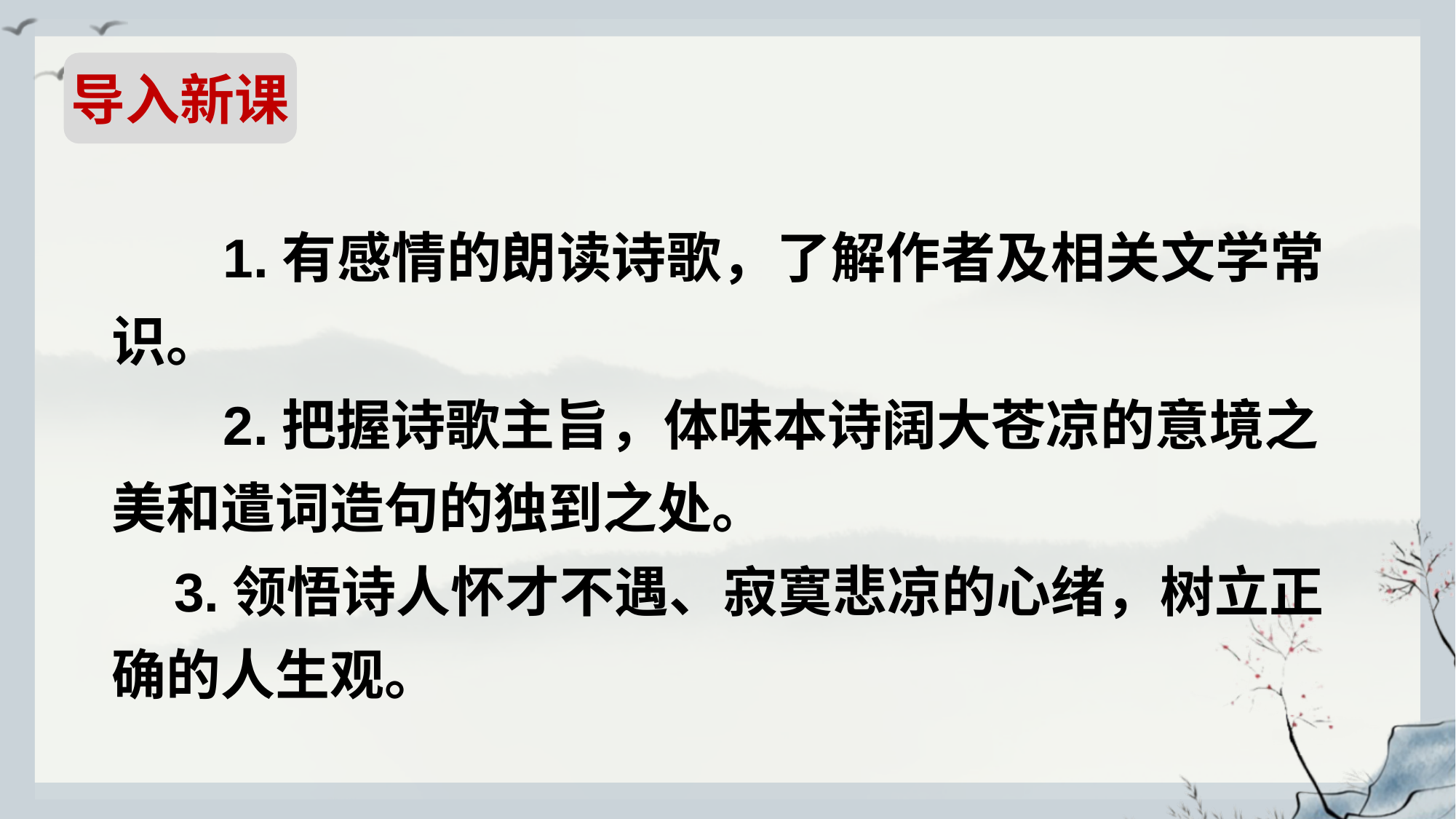

导入新课
1.有感情的朗读诗歌，了解作者及相关文学常识。
2.把握诗歌主旨，体味本诗阔大苍凉的意境之美和遣词造句的独到之处。
    3.领悟诗人怀才不遇、寂寞悲凉的心绪，树立正确的人生观。